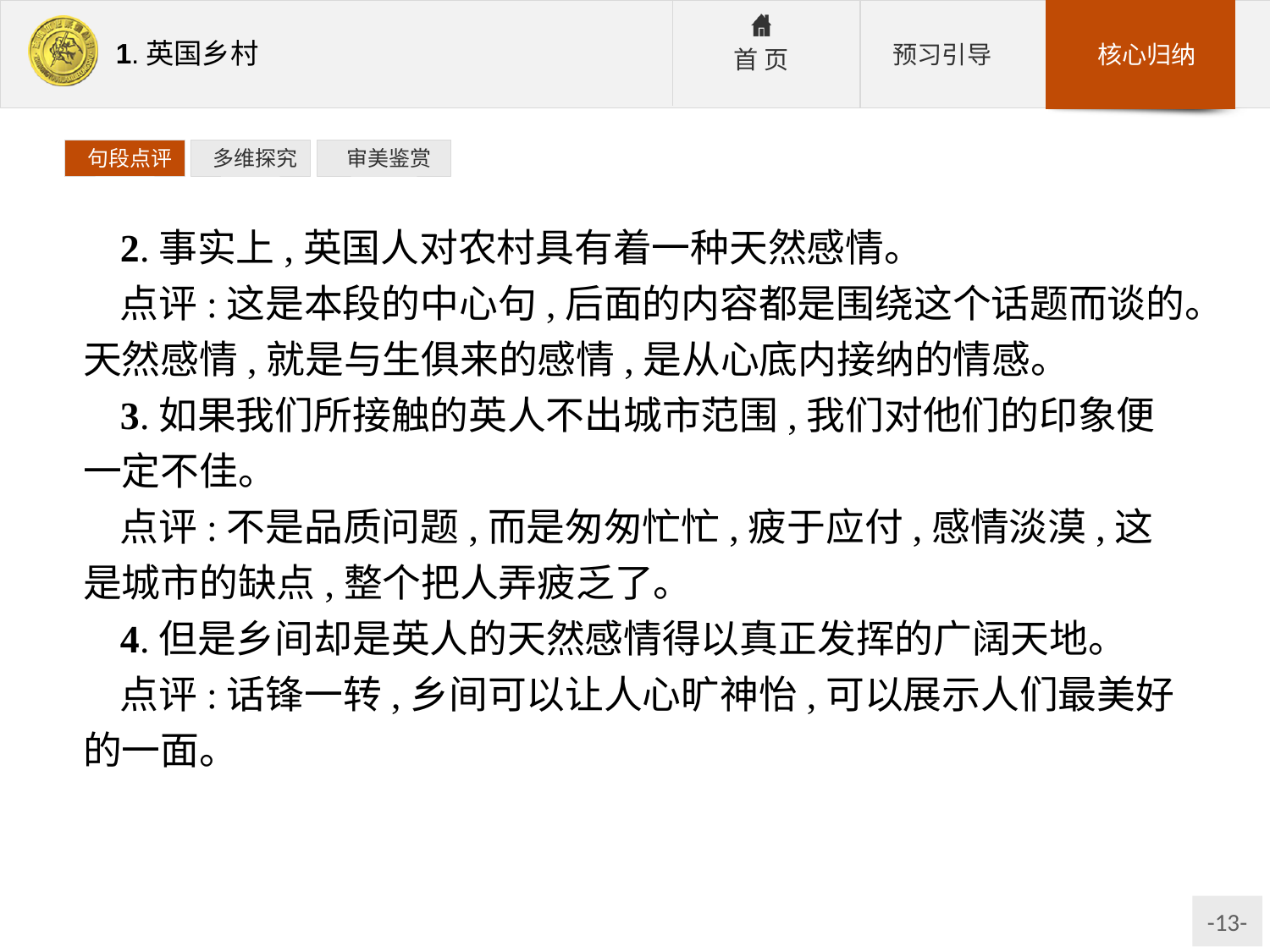

句段点评
 多维探究
 审美鉴赏
2.事实上,英国人对农村具有着一种天然感情。
点评:这是本段的中心句,后面的内容都是围绕这个话题而谈的。天然感情,就是与生俱来的感情,是从心底内接纳的情感。
3.如果我们所接触的英人不出城市范围,我们对他们的印象便一定不佳。
点评:不是品质问题,而是匆匆忙忙,疲于应付,感情淡漠,这是城市的缺点,整个把人弄疲乏了。
4.但是乡间却是英人的天然感情得以真正发挥的广阔天地。
点评:话锋一转,乡间可以让人心旷神怡,可以展示人们最美好的一面。